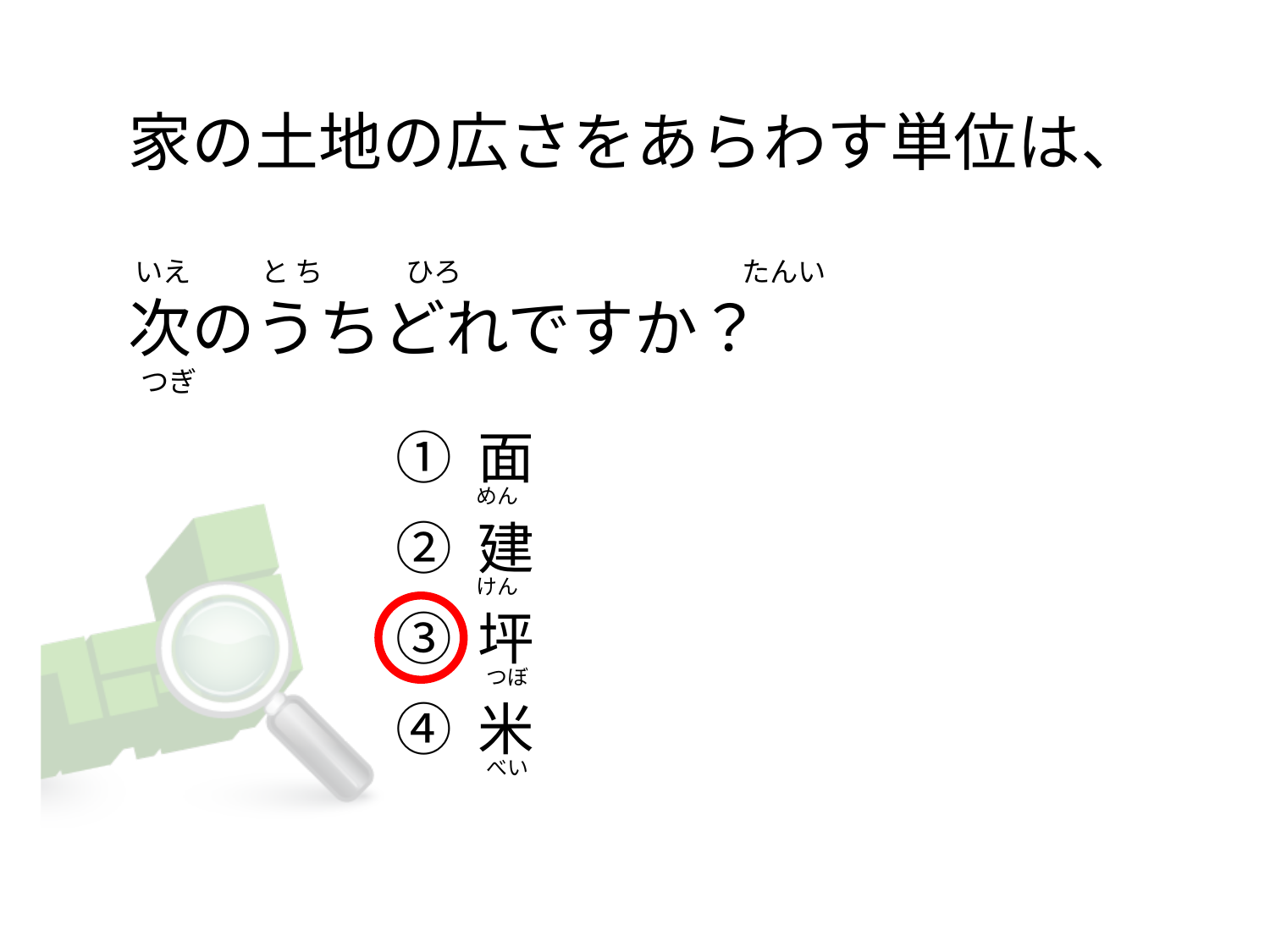

# 家の土地の広さをあらわす単位は、  いえ           と ち             ひろ                                            たんい  次のうちどれですか？   つぎ
① 面
② 建
③ 坪
④ 米
めん
けん

 つぼ
 べい